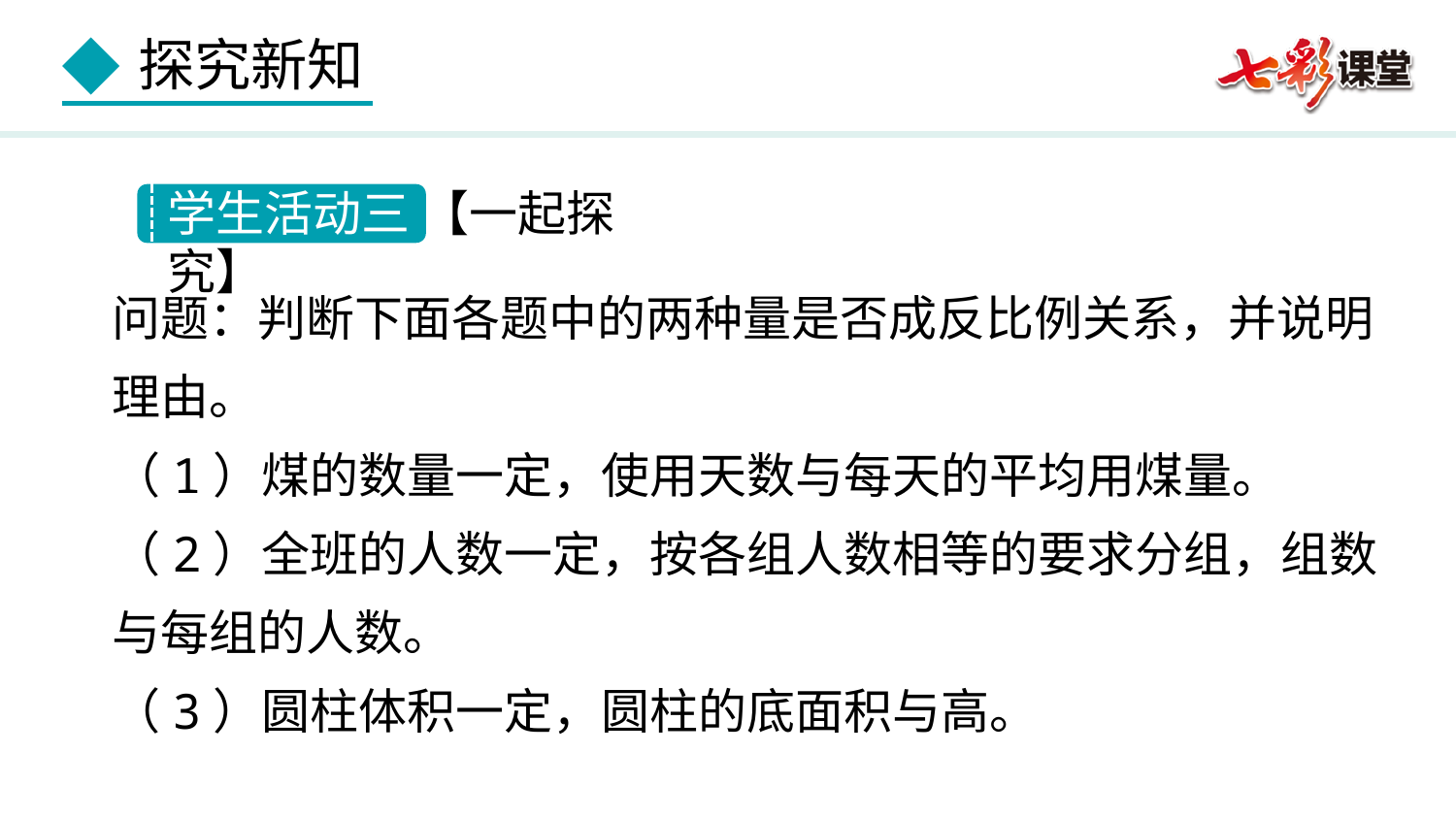

学生活动三 【一起探究】

问题：判断下面各题中的两种量是否成反比例关系，并说明理由。
（1）煤的数量一定，使用天数与每天的平均用煤量。
（2）全班的人数一定，按各组人数相等的要求分组，组数与每组的人数。
（3）圆柱体积一定，圆柱的底面积与高。